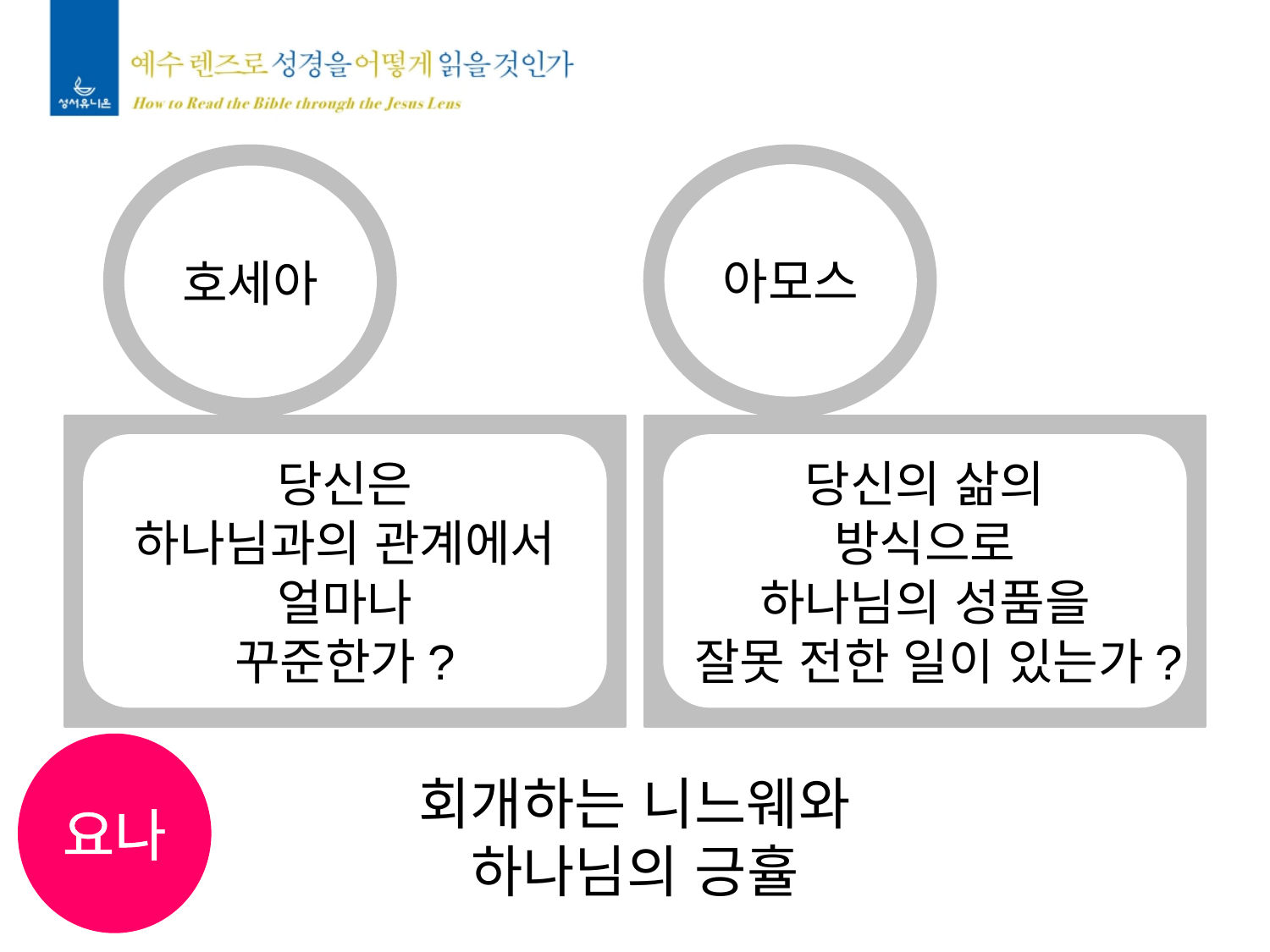

아모스
호세아

당신은
하나님과의 관계에서
얼마나
꾸준한가?
당신의 삶의
방식으로
하나님의 성품을
잘못 전한 일이 있는가?
요나
회개하는 니느웨와
하나님의 긍휼